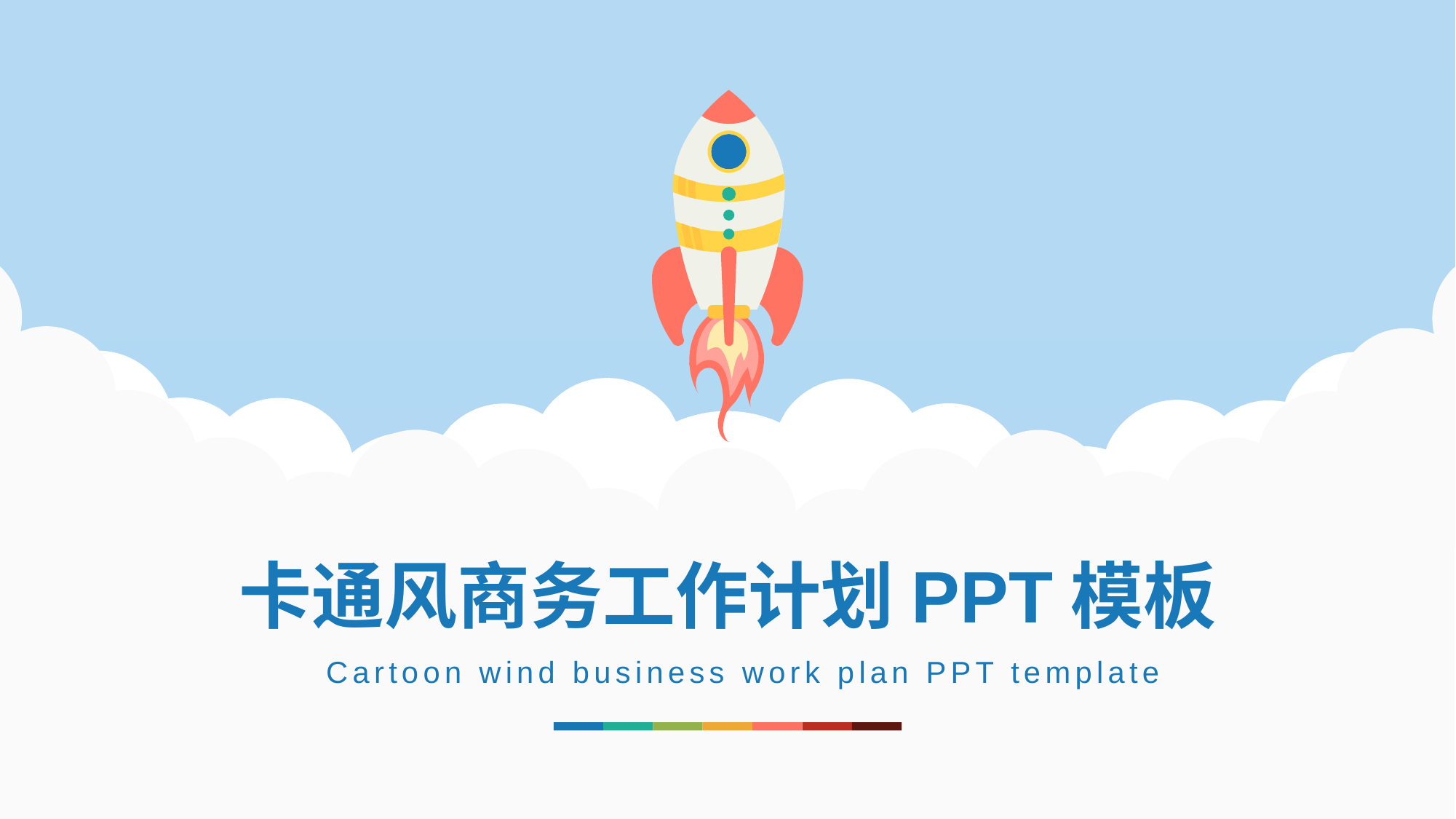

# 卡通风商务工作计划PPT模板
Cartoon wind business work plan PPT template